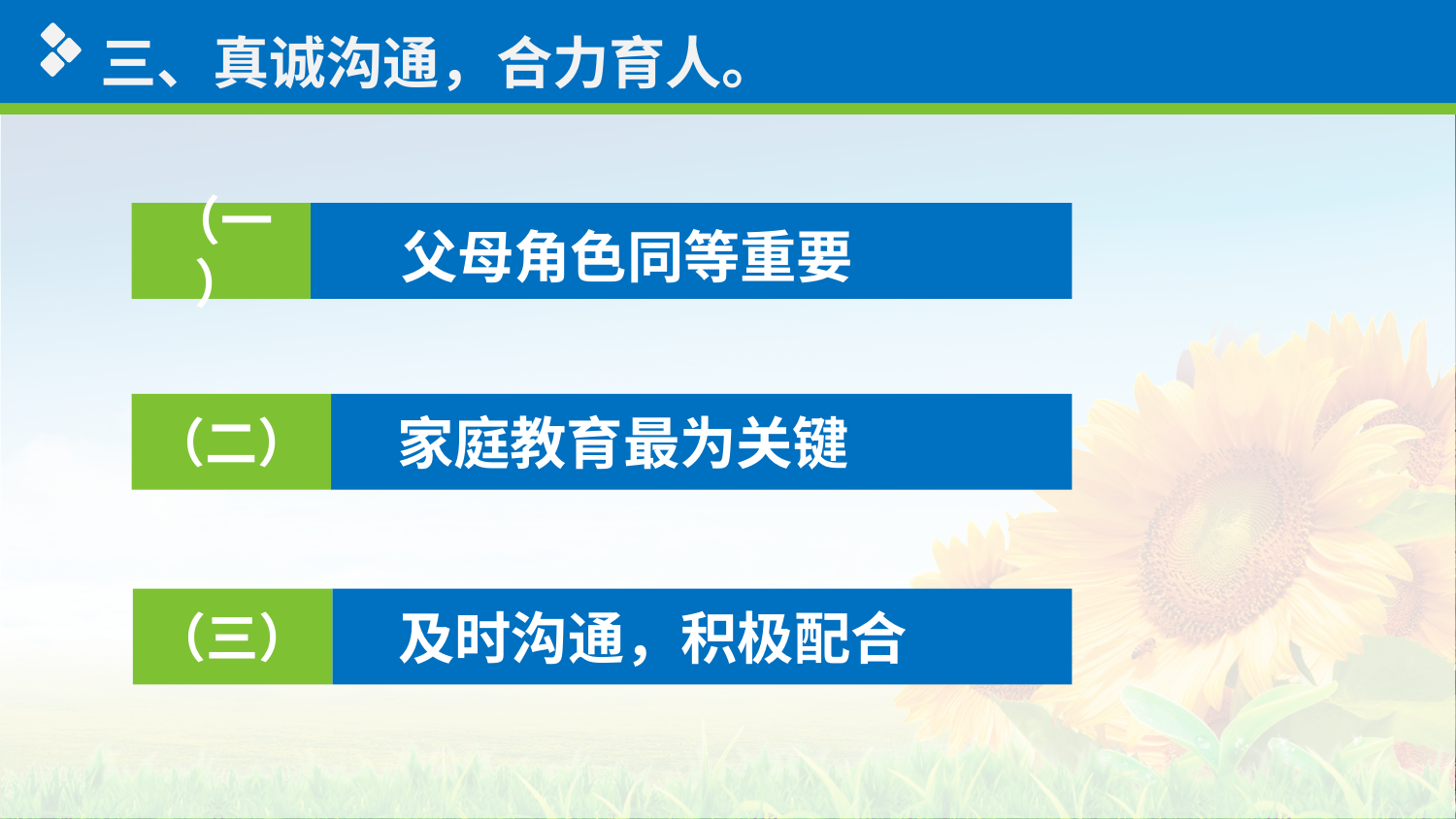

三、真诚沟通，合力育人。

（一）

父母角色同等重要
（二）
   家庭教育最为关键
（三）
   及时沟通，积极配合